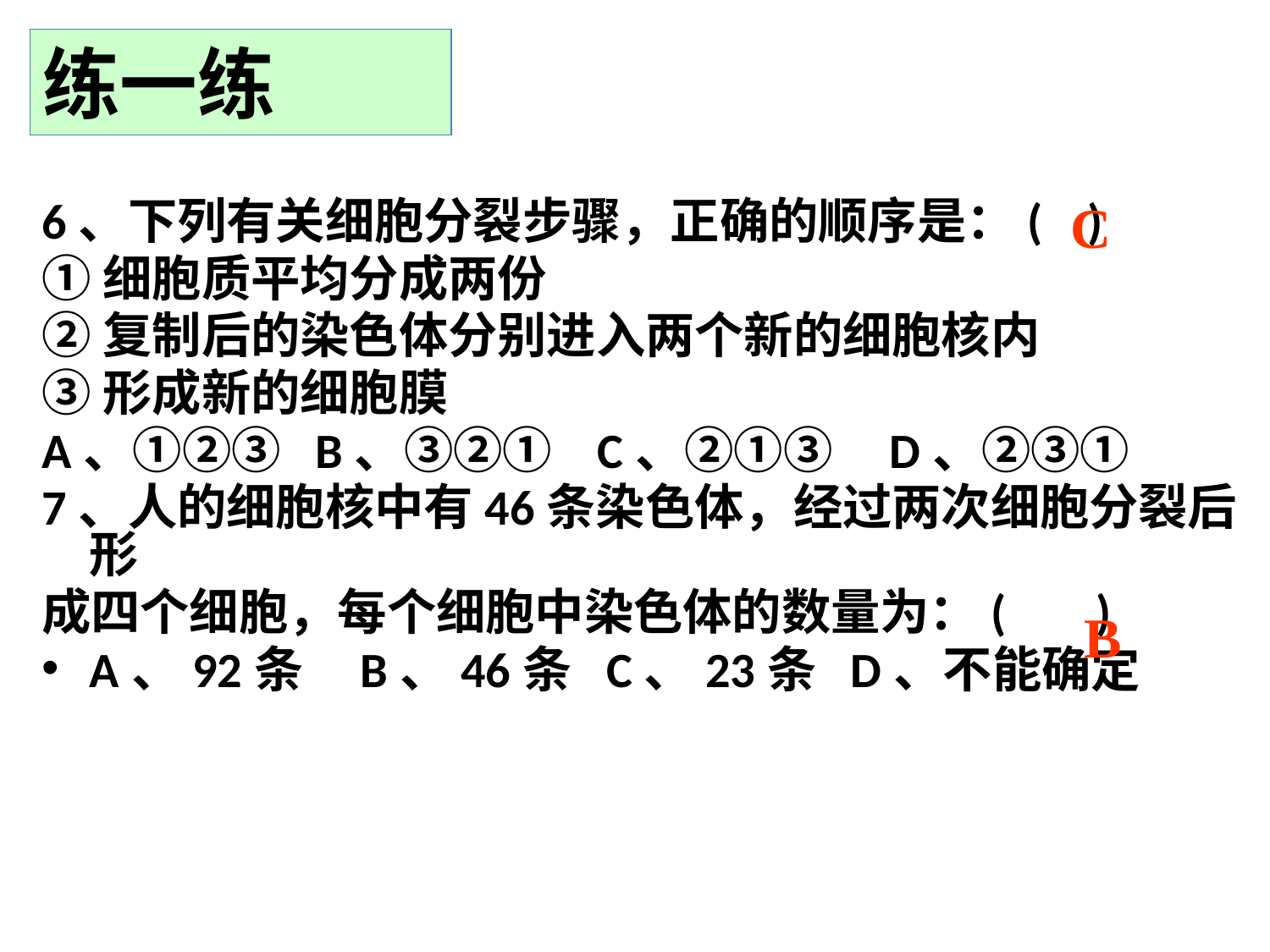

练一练
C
6、下列有关细胞分裂步骤，正确的顺序是：(    )
①细胞质平均分成两份
②复制后的染色体分别进入两个新的细胞核内
③形成新的细胞膜
A、①②③  B、③②①   C、②①③    D、②③①
7、人的细胞核中有46条染色体，经过两次细胞分裂后形
成四个细胞，每个细胞中染色体的数量为：(        )
A、92条    B、46条  C、23条  D、不能确定

B